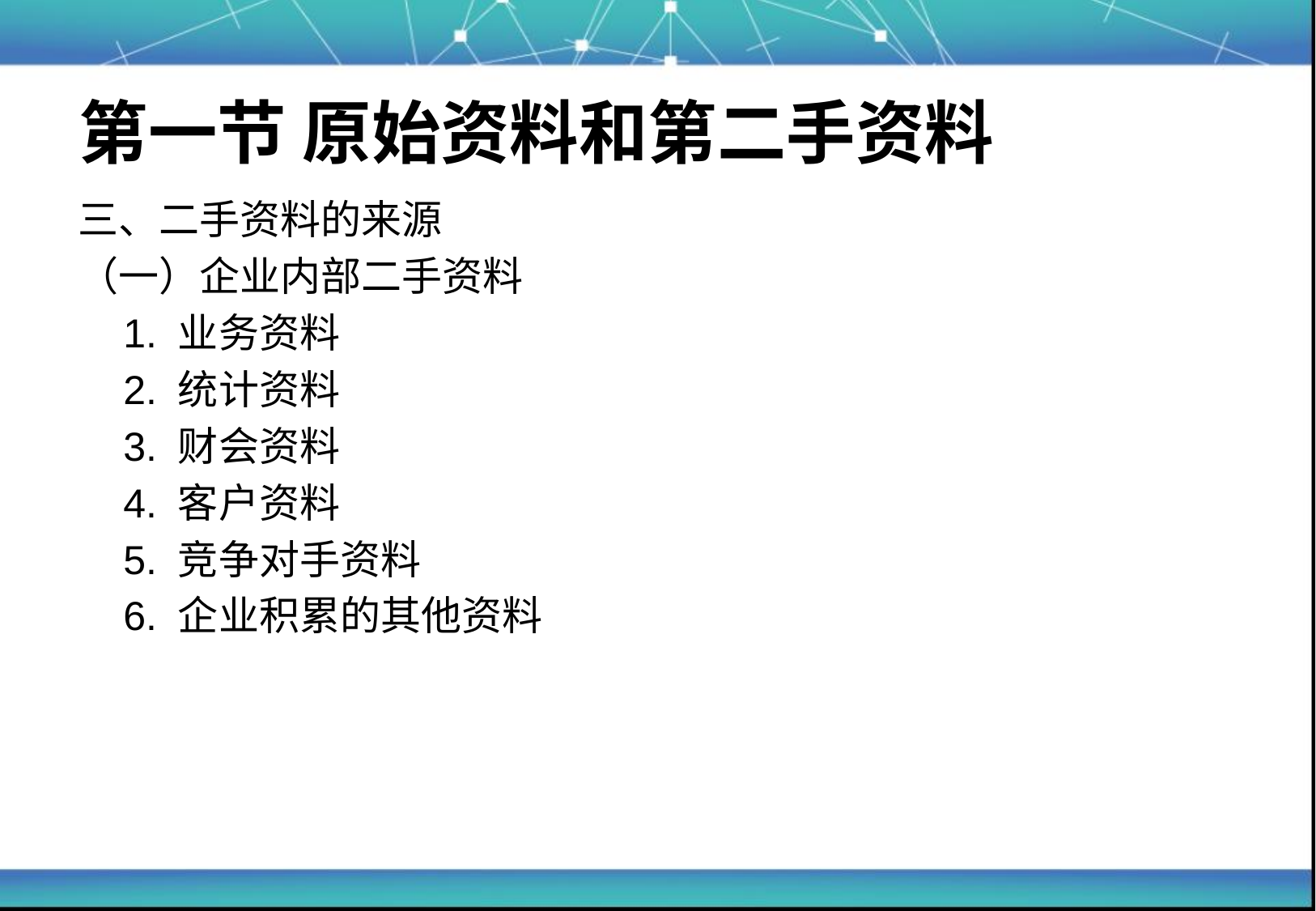

# 第一节 原始资料和第二手资料
三、二手资料的来源
（一）企业内部二手资料
	1. 业务资料
	2. 统计资料
	3. 财会资料
	4. 客户资料
	5. 竞争对手资料
	6. 企业积累的其他资料